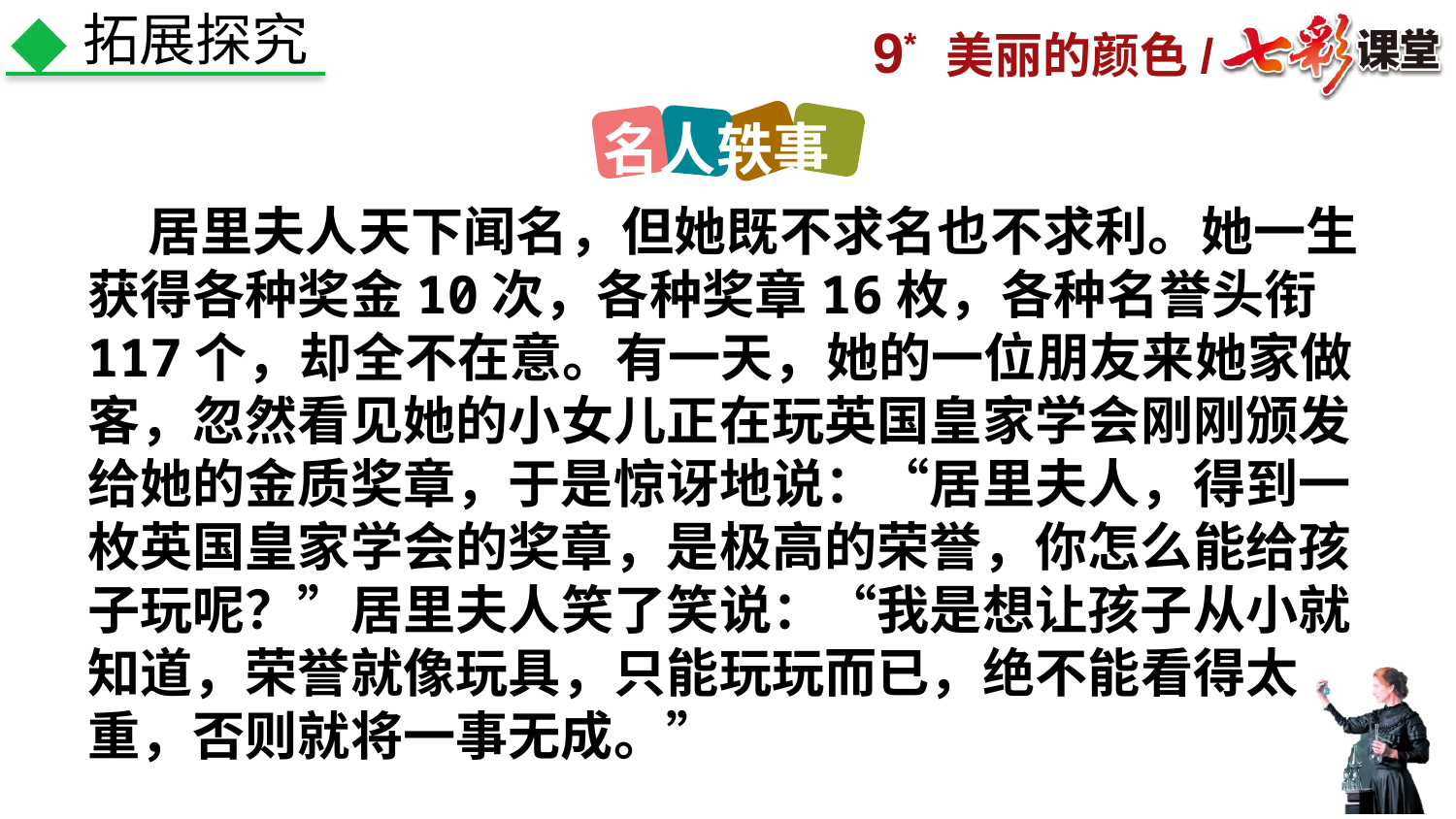

拓展探究

名人轶事

    居里夫人天下闻名，但她既不求名也不求利。她一生获得各种奖金10次，各种奖章16枚，各种名誉头衔117个，却全不在意。有一天，她的一位朋友来她家做客，忽然看见她的小女儿正在玩英国皇家学会刚刚颁发给她的金质奖章，于是惊讶地说：“居里夫人，得到一枚英国皇家学会的奖章，是极高的荣誉，你怎么能给孩子玩呢？”居里夫人笑了笑说：“我是想让孩子从小就知道，荣誉就像玩具，只能玩玩而已，绝不能看得太重，否则就将一事无成。”